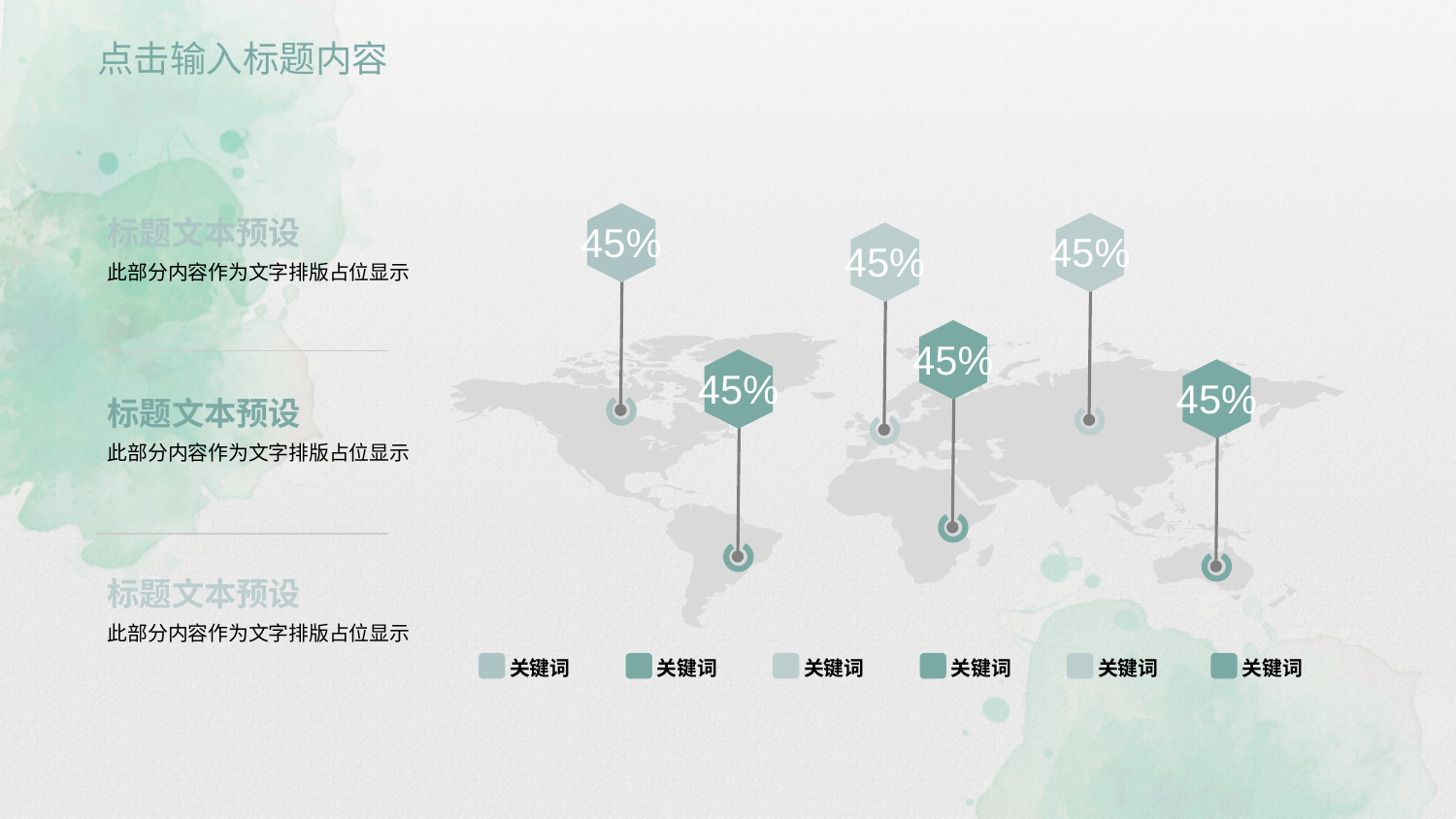

点击输入标题内容

45%

45%

45%

45%

45%

45%
标题文本预设
此部分内容作为文字排版占位显示

标题文本预设
此部分内容作为文字排版占位显示

标题文本预设
此部分内容作为文字排版占位显示

关键词

关键词

关键词

关键词

关键词
关键词